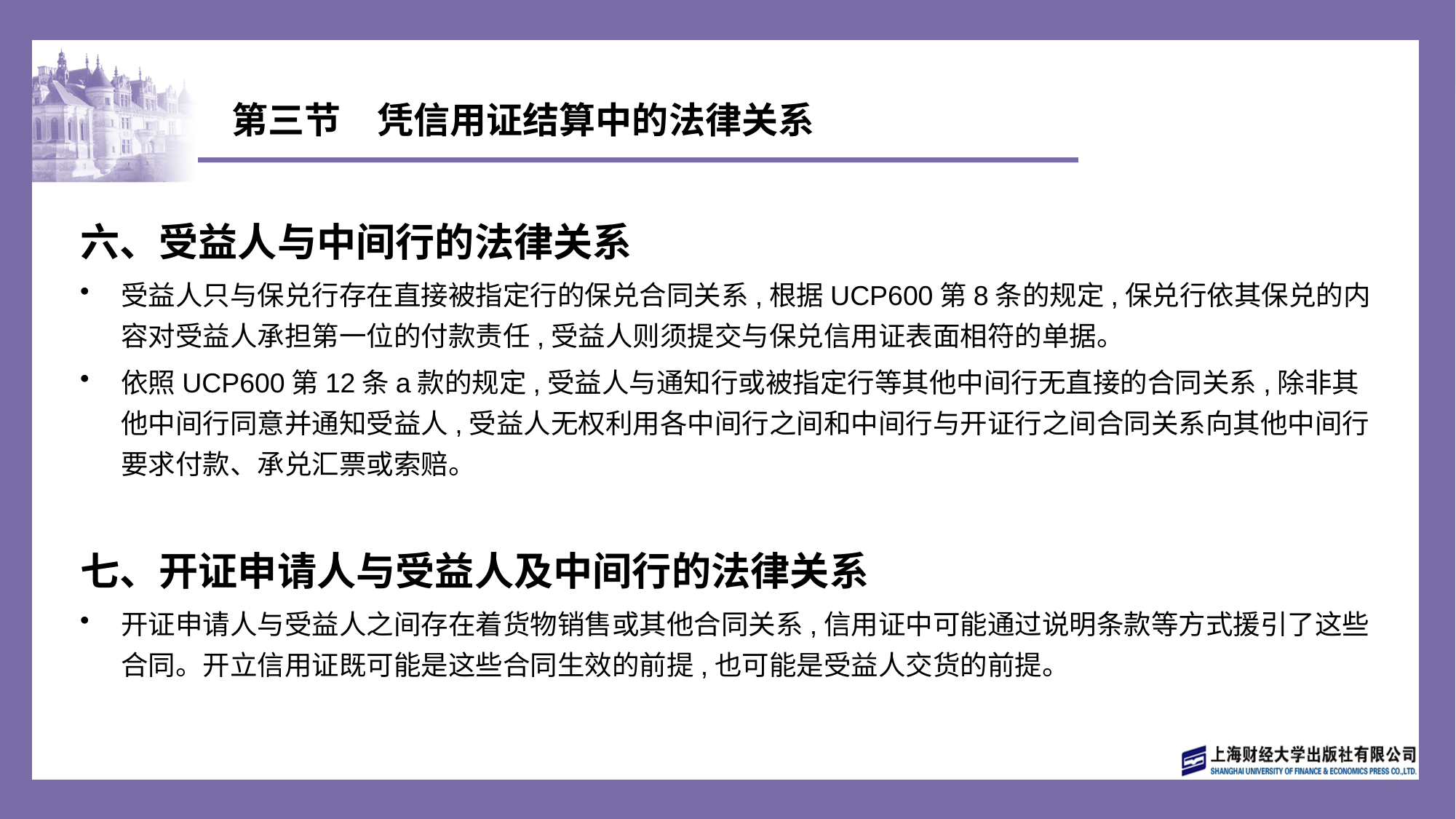

# 第三节　凭信用证结算中的法律关系
六、受益人与中间行的法律关系
受益人只与保兑行存在直接被指定行的保兑合同关系,根据UCP600第8条的规定,保兑行依其保兑的内容对受益人承担第一位的付款责任,受益人则须提交与保兑信用证表面相符的单据。
依照UCP600第12条a款的规定,受益人与通知行或被指定行等其他中间行无直接的合同关系,除非其他中间行同意并通知受益人,受益人无权利用各中间行之间和中间行与开证行之间合同关系向其他中间行要求付款、承兑汇票或索赔。

七、开证申请人与受益人及中间行的法律关系
开证申请人与受益人之间存在着货物销售或其他合同关系,信用证中可能通过说明条款等方式援引了这些合同。开立信用证既可能是这些合同生效的前提,也可能是受益人交货的前提。